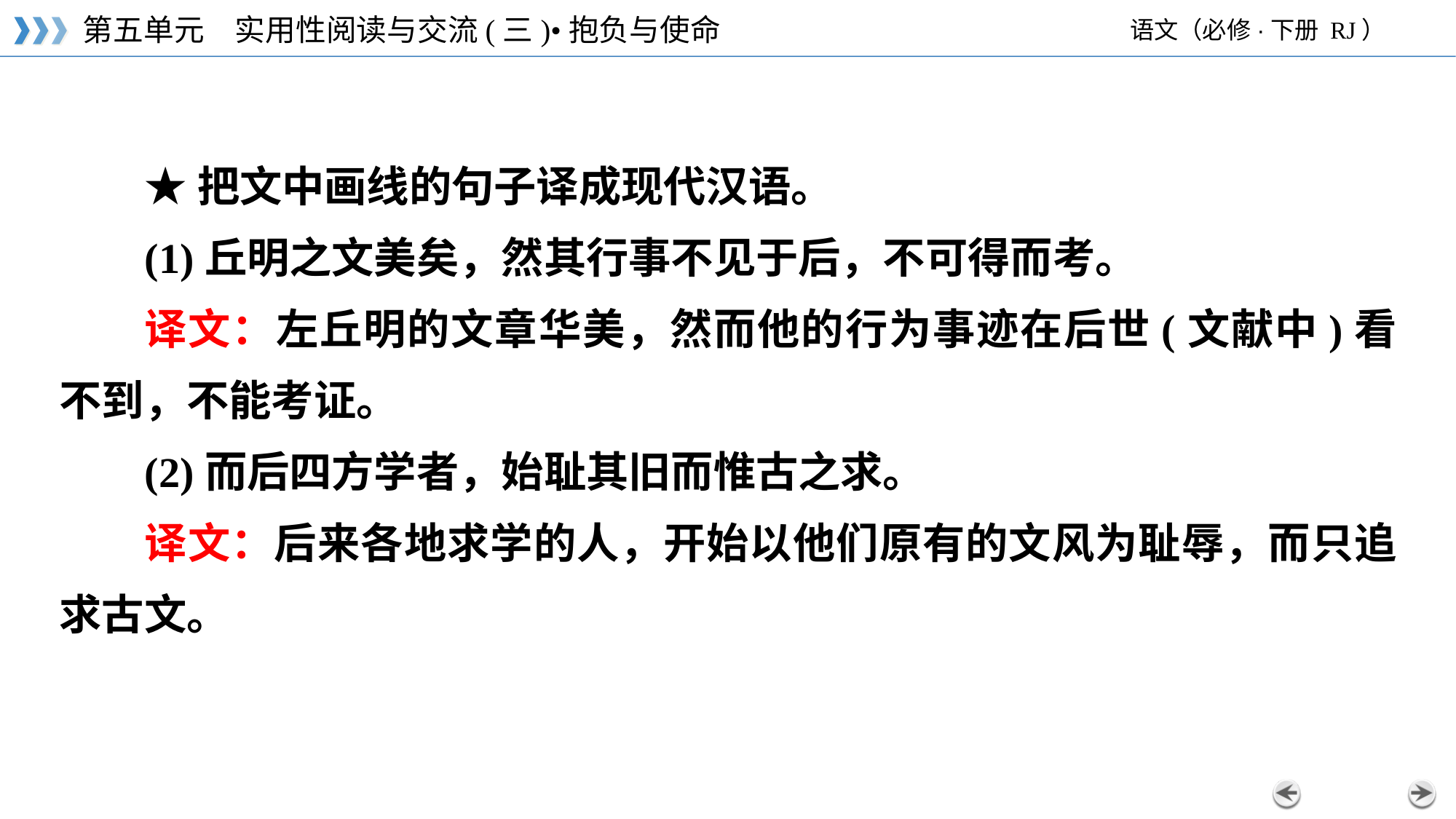

★把文中画线的句子译成现代汉语。
(1)丘明之文美矣，然其行事不见于后，不可得而考。
译文：左丘明的文章华美，然而他的行为事迹在后世(文献中)看不到，不能考证。
(2)而后四方学者，始耻其旧而惟古之求。
译文：后来各地求学的人，开始以他们原有的文风为耻辱，而只追求古文。